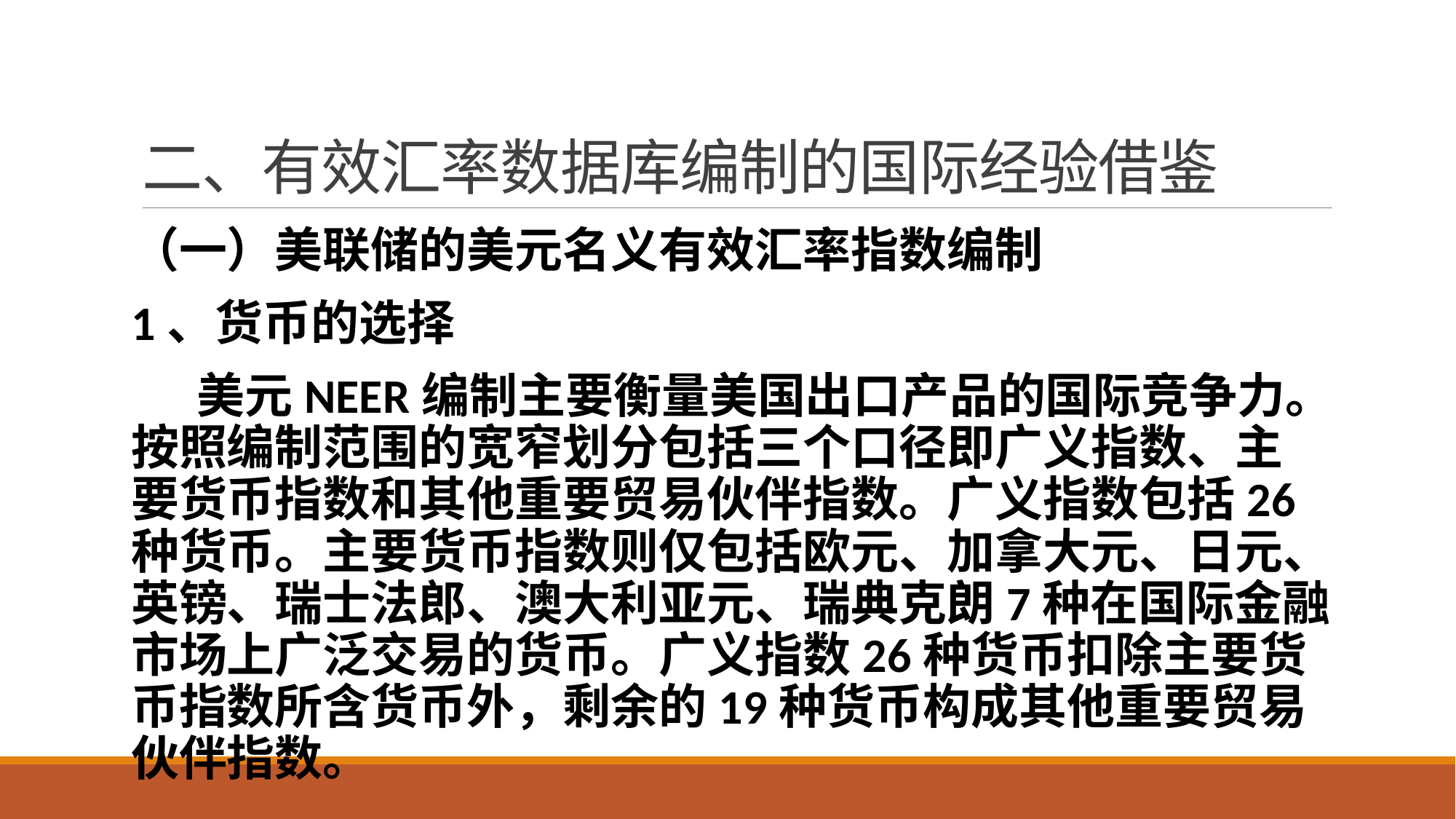

# 二、有效汇率数据库编制的国际经验借鉴
（一）美联储的美元名义有效汇率指数编制
1、货币的选择
     美元NEER编制主要衡量美国出口产品的国际竞争力。按照编制范围的宽窄划分包括三个口径即广义指数、主要货币指数和其他重要贸易伙伴指数。广义指数包括26种货币。主要货币指数则仅包括欧元、加拿大元、日元、英镑、瑞士法郎、澳大利亚元、瑞典克朗7种在国际金融市场上广泛交易的货币。广义指数26种货币扣除主要货币指数所含货币外，剩余的19种货币构成其他重要贸易伙伴指数。